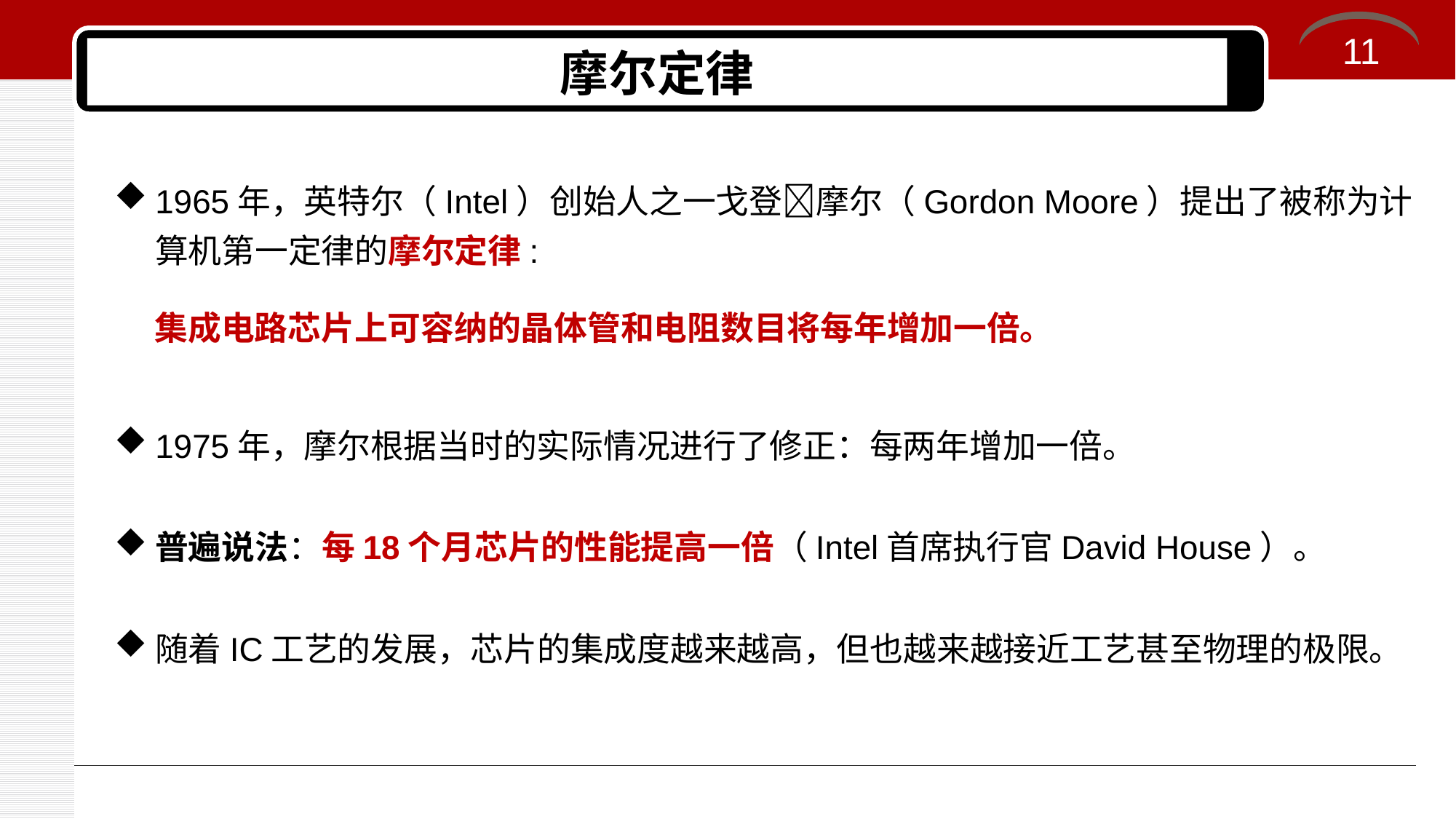

11
# 摩尔定律
1965年，英特尔（Intel）创始人之一戈登⋅摩尔（Gordon Moore）提出了被称为计算机第一定律的摩尔定律:
集成电路芯片上可容纳的晶体管和电阻数目将每年增加一倍。
1975年，摩尔根据当时的实际情况进行了修正：每两年增加一倍。
普遍说法：每18个月芯片的性能提高一倍（Intel首席执行官David House）。
随着IC工艺的发展，芯片的集成度越来越高，但也越来越接近工艺甚至物理的极限。